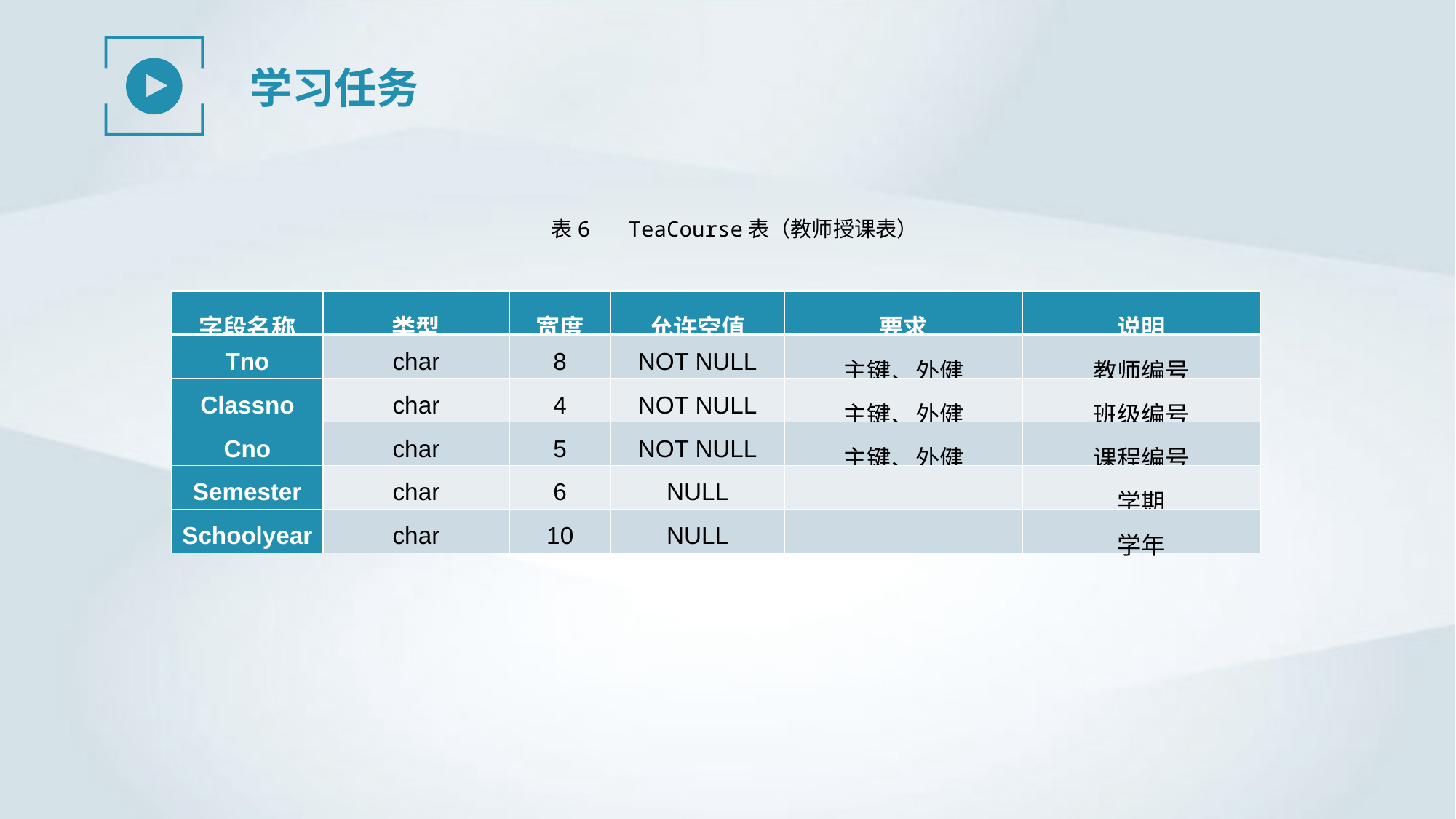

学习任务
表6   TeaCourse表（教师授课表）
| 字段名称 | 类型 | 宽度 | 允许空值 | 要求 | 说明 |
| --- | --- | --- | --- | --- | --- |
| Tno | char | 8 | NOT NULL | 主键、外健 | 教师编号 |
| Classno | char | 4 | NOT NULL | 主键、外健 | 班级编号 |
| Cno | char | 5 | NOT NULL | 主键、外健 | 课程编号 |
| Semester | char | 6 | NULL |  | 学期 |
| Schoolyear | char | 10 | NULL |  | 学年 |